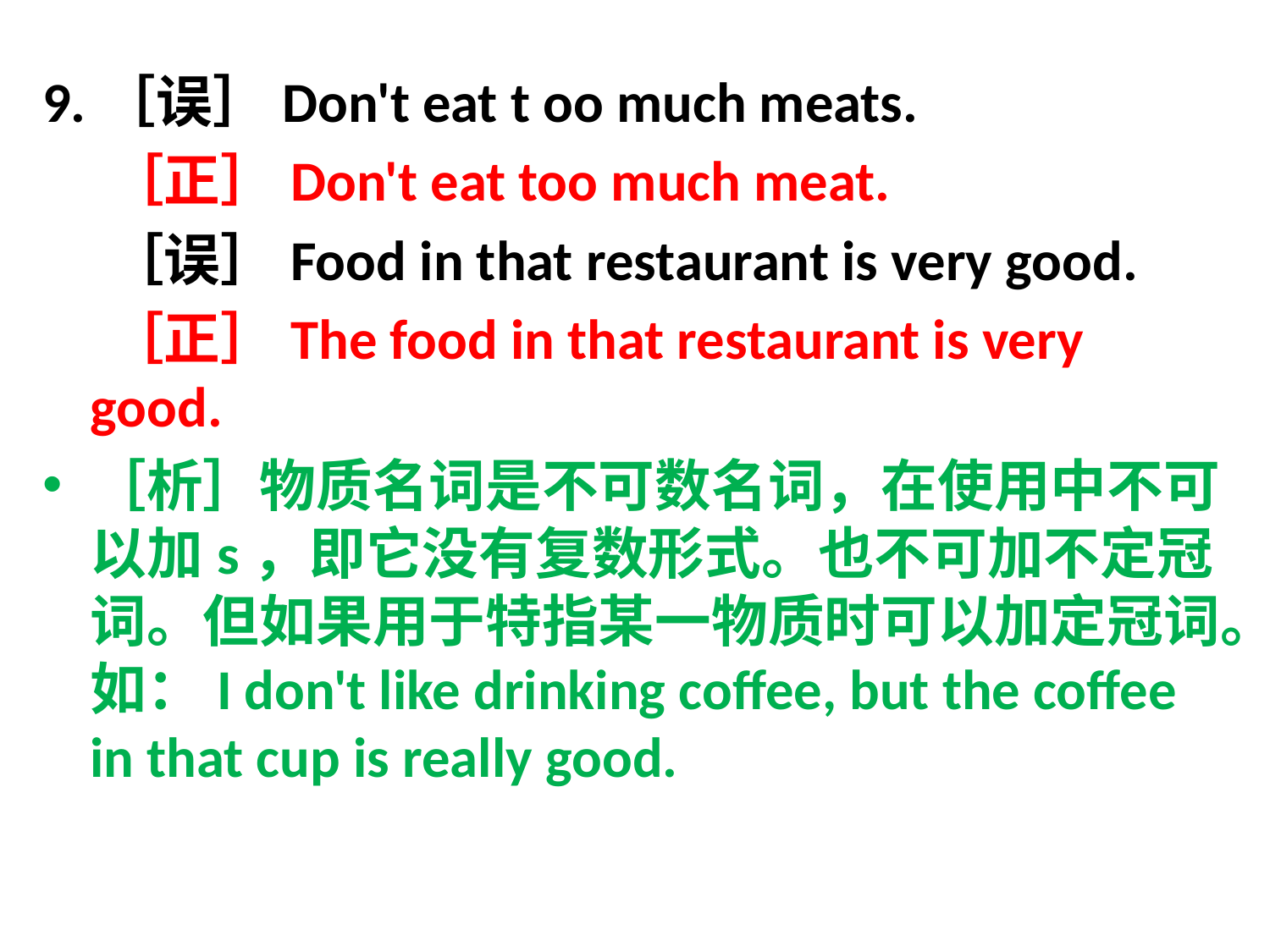

9.［误］Don't eat t oo much meats.
    ［正］Don't eat too much meat.
    ［误］Food in that restaurant is very good.
    ［正］The food in that restaurant is very good.
［析］物质名词是不可数名词，在使用中不可以加s，即它没有复数形式。也不可加不定冠词。但如果用于特指某一物质时可以加定冠词。如：I don't like drinking coffee, but the coffee in that cup is really good.